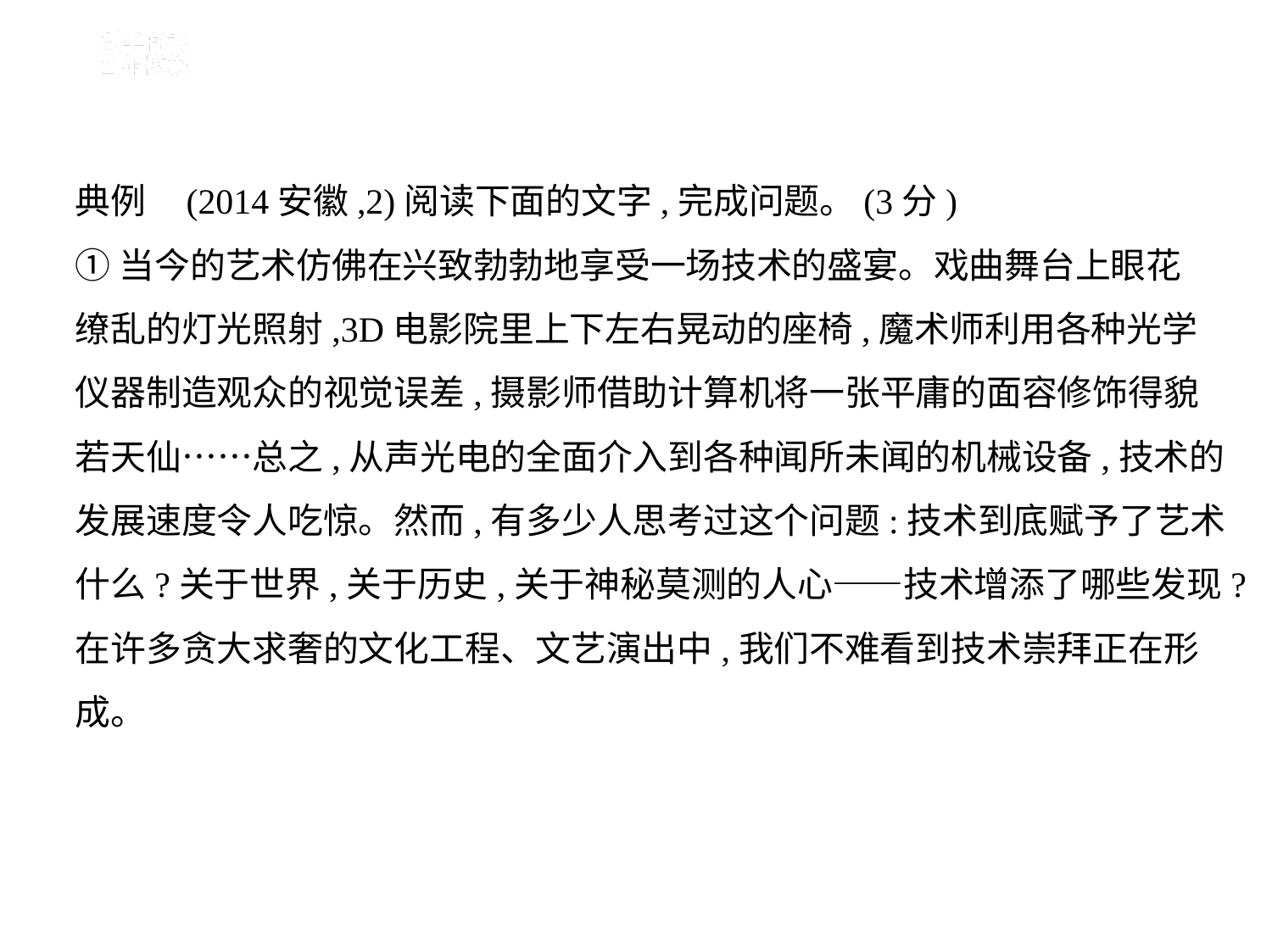

典例    (2014安徽,2)阅读下面的文字,完成问题。(3分)
①当今的艺术仿佛在兴致勃勃地享受一场技术的盛宴。戏曲舞台上眼花
缭乱的灯光照射,3D电影院里上下左右晃动的座椅,魔术师利用各种光学
仪器制造观众的视觉误差,摄影师借助计算机将一张平庸的面容修饰得貌
若天仙……总之,从声光电的全面介入到各种闻所未闻的机械设备,技术的
发展速度令人吃惊。然而,有多少人思考过这个问题:技术到底赋予了艺术
什么?关于世界,关于历史,关于神秘莫测的人心——技术增添了哪些发现?
在许多贪大求奢的文化工程、文艺演出中,我们不难看到技术崇拜正在形
成。